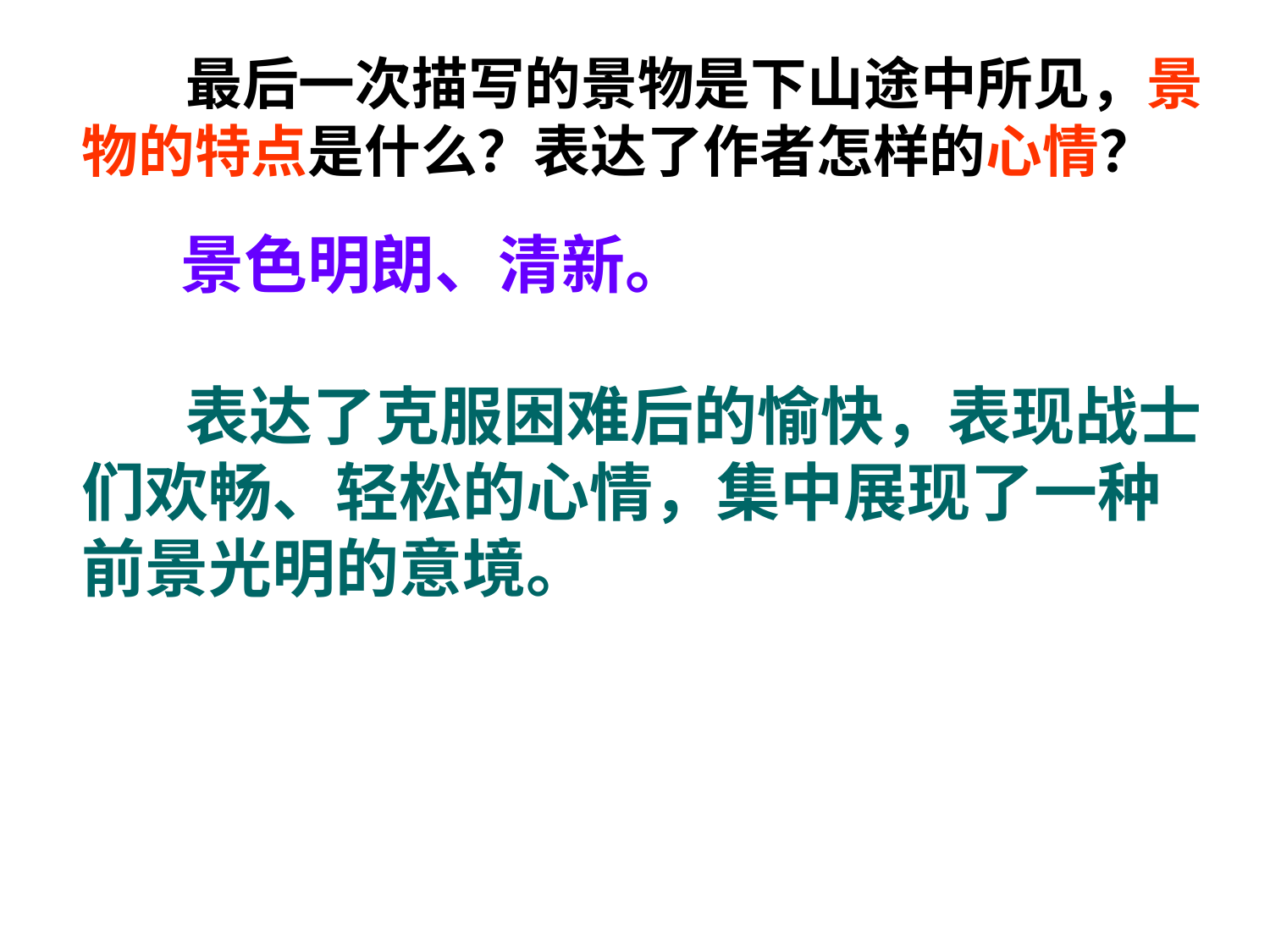

最后一次描写的景物是下山途中所见，景物的特点是什么？表达了作者怎样的心情？
景色明朗、清新。
       表达了克服困难后的愉快，表现战士们欢畅、轻松的心情，集中展现了一种前景光明的意境。